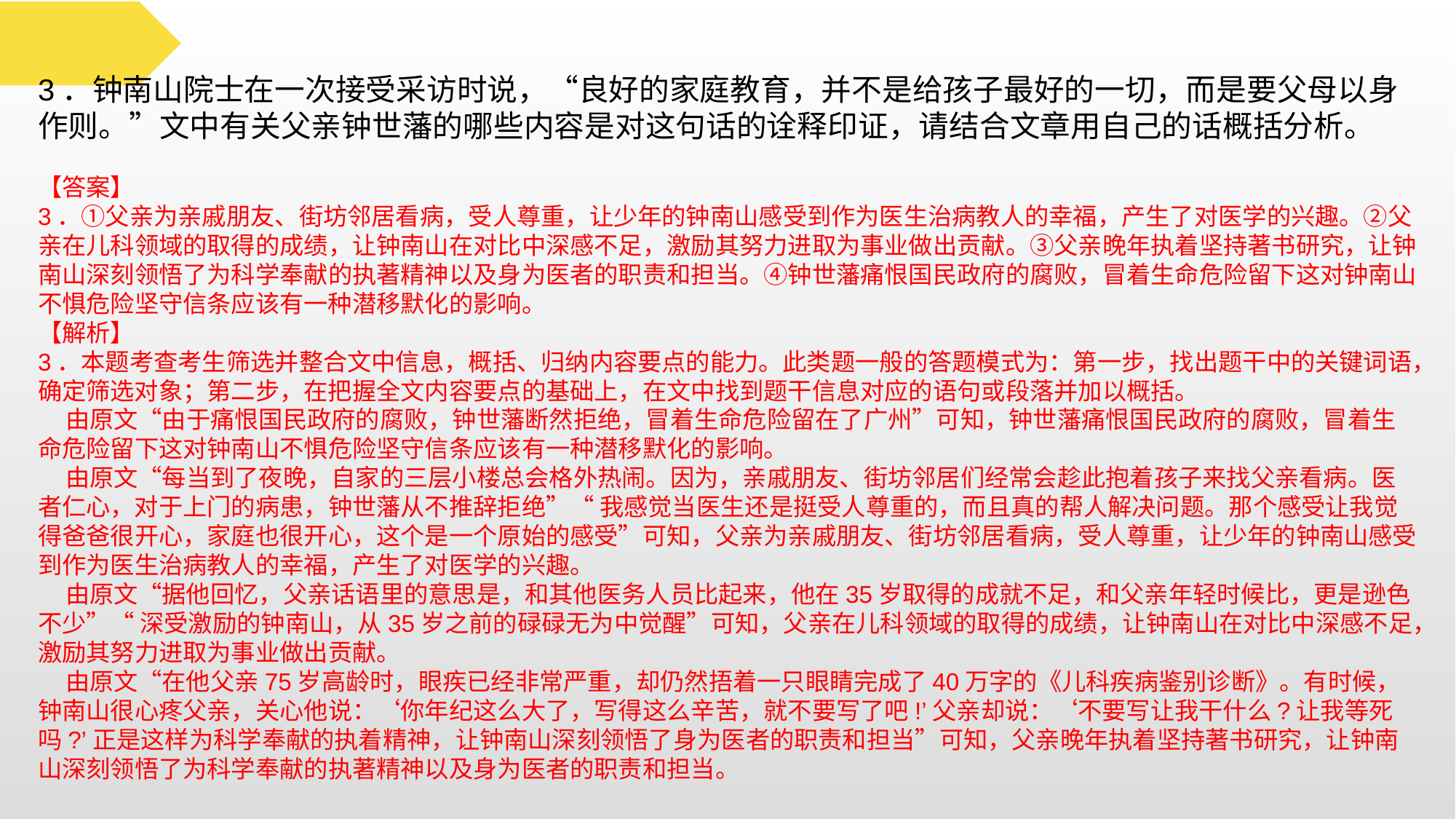

3．钟南山院士在一次接受采访时说，“良好的家庭教育，并不是给孩子最好的一切，而是要父母以身作则。”文中有关父亲钟世藩的哪些内容是对这句话的诠释印证，请结合文章用自己的话概括分析。

【答案】
3．①父亲为亲戚朋友、街坊邻居看病，受人尊重，让少年的钟南山感受到作为医生治病教人的幸福，产生了对医学的兴趣。②父亲在儿科领域的取得的成绩，让钟南山在对比中深感不足，激励其努力进取为事业做出贡献。③父亲晚年执着坚持著书研究，让钟南山深刻领悟了为科学奉献的执著精神以及身为医者的职责和担当。④钟世藩痛恨国民政府的腐败，冒着生命危险留下这对钟南山不惧危险坚守信条应该有一种潜移默化的影响。
【解析】
3．本题考查考生筛选并整合文中信息，概括、归纳内容要点的能力。此类题一般的答题模式为：第一步，找出题干中的关键词语，确定筛选对象；第二步，在把握全文内容要点的基础上，在文中找到题干信息对应的语句或段落并加以概括。
    由原文“由于痛恨国民政府的腐败，钟世藩断然拒绝，冒着生命危险留在了广州”可知，钟世藩痛恨国民政府的腐败，冒着生命危险留下这对钟南山不惧危险坚守信条应该有一种潜移默化的影响。
    由原文“每当到了夜晚，自家的三层小楼总会格外热闹。因为，亲戚朋友、街坊邻居们经常会趁此抱着孩子来找父亲看病。医者仁心，对于上门的病患，钟世藩从不推辞拒绝”“ 我感觉当医生还是挺受人尊重的，而且真的帮人解决问题。那个感受让我觉得爸爸很开心，家庭也很开心，这个是一个原始的感受”可知，父亲为亲戚朋友、街坊邻居看病，受人尊重，让少年的钟南山感受到作为医生治病教人的幸福，产生了对医学的兴趣。
    由原文“据他回忆，父亲话语里的意思是，和其他医务人员比起来，他在35岁取得的成就不足，和父亲年轻时候比，更是逊色不少”“ 深受激励的钟南山，从35岁之前的碌碌无为中觉醒”可知，父亲在儿科领域的取得的成绩，让钟南山在对比中深感不足，激励其努力进取为事业做出贡献。
    由原文“在他父亲75岁高龄时，眼疾已经非常严重，却仍然捂着一只眼睛完成了40万字的《儿科疾病鉴别诊断》。有时候，钟南山很心疼父亲，关心他说：‘你年纪这么大了，写得这么辛苦，就不要写了吧!’父亲却说：‘不要写让我干什么?让我等死吗?’正是这样为科学奉献的执着精神，让钟南山深刻领悟了身为医者的职责和担当”可知，父亲晚年执着坚持著书研究，让钟南山深刻领悟了为科学奉献的执著精神以及身为医者的职责和担当。